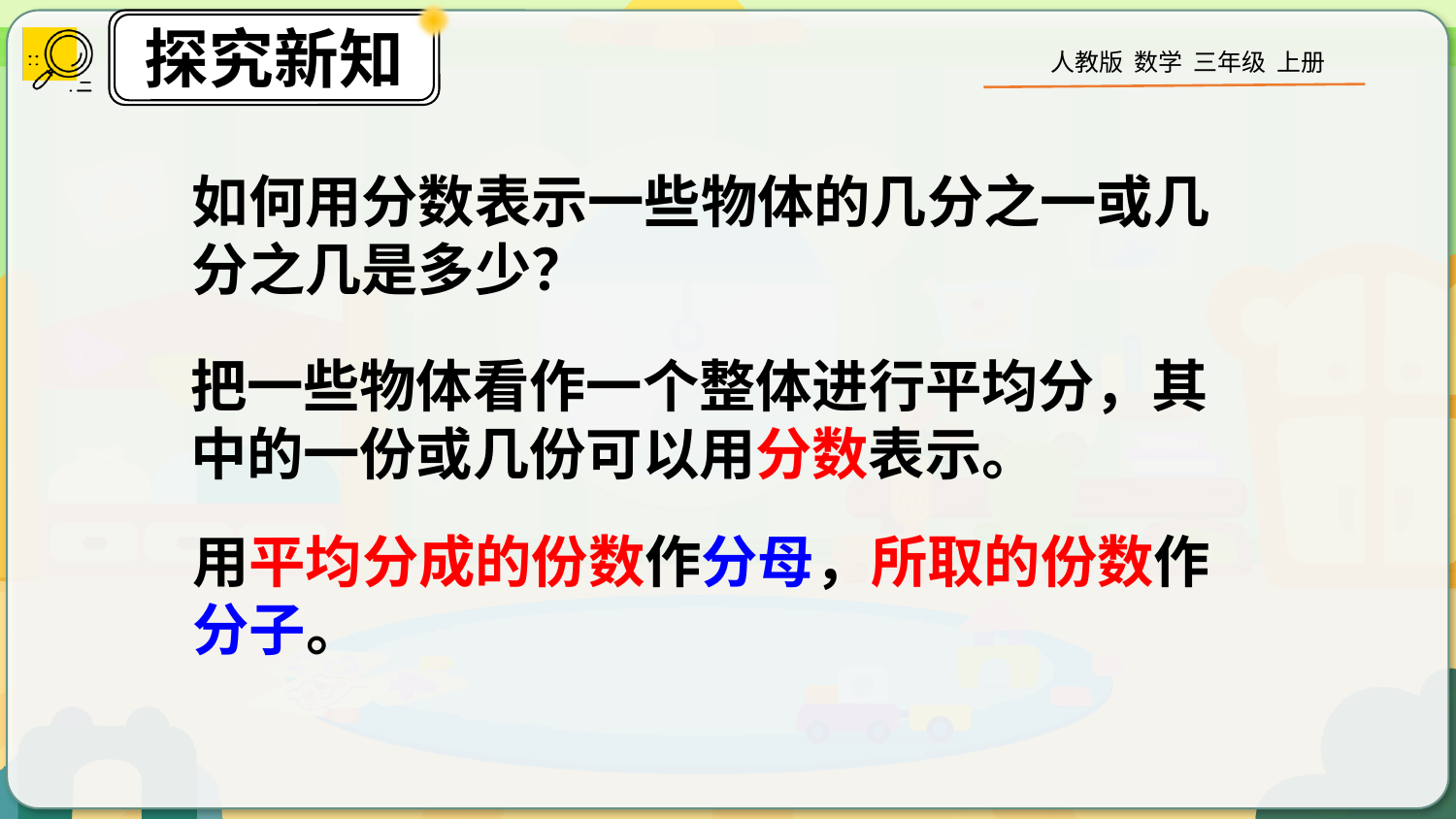

如何用分数表示一些物体的几分之一或几分之几是多少？
把一些物体看作一个整体进行平均分，其中的一份或几份可以用分数表示。
用平均分成的份数作分母，所取的份数作分子。